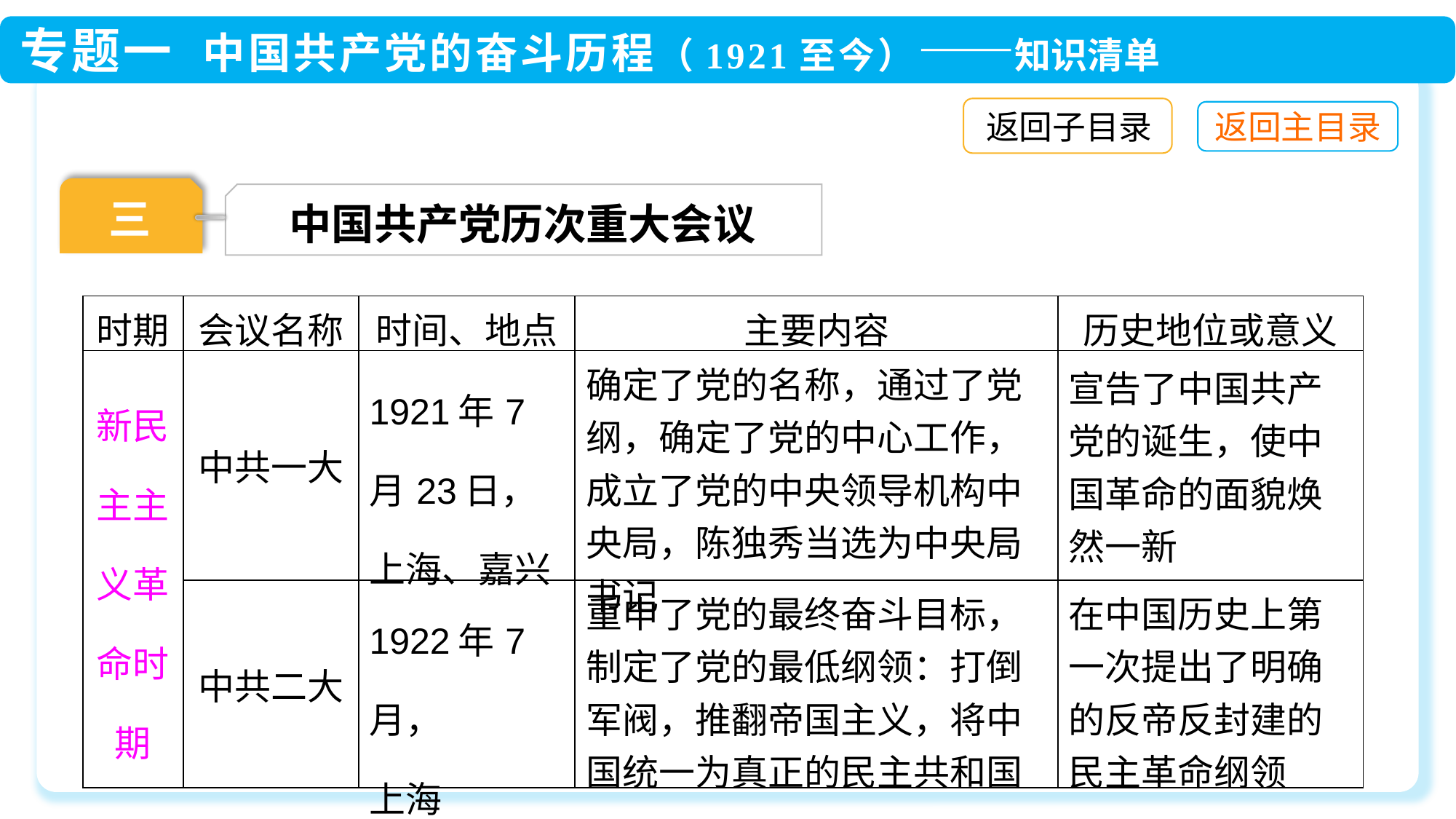

返回子目录
三
中国共产党历次重大会议

| 时期 | 会议名称 | 时间、地点 | 主要内容 | 历史地位或意义 |
| --- | --- | --- | --- | --- |
| 新民主主义革命时期 | 中共一大 | 1921年7月23日，上海、嘉兴 | 确定了党的名称，通过了党纲，确定了党的中心工作，成立了党的中央领导机构中央局，陈独秀当选为中央局书记 | 宣告了中国共产党的诞生，使中国革命的面貌焕然一新 |
|  | 中共二大 | 1922年7月， 上海 | 重申了党的最终奋斗目标，制定了党的最低纲领：打倒军阀，推翻帝国主义，将中国统一为真正的民主共和国 | 在中国历史上第一次提出了明确的反帝反封建的民主革命纲领 |